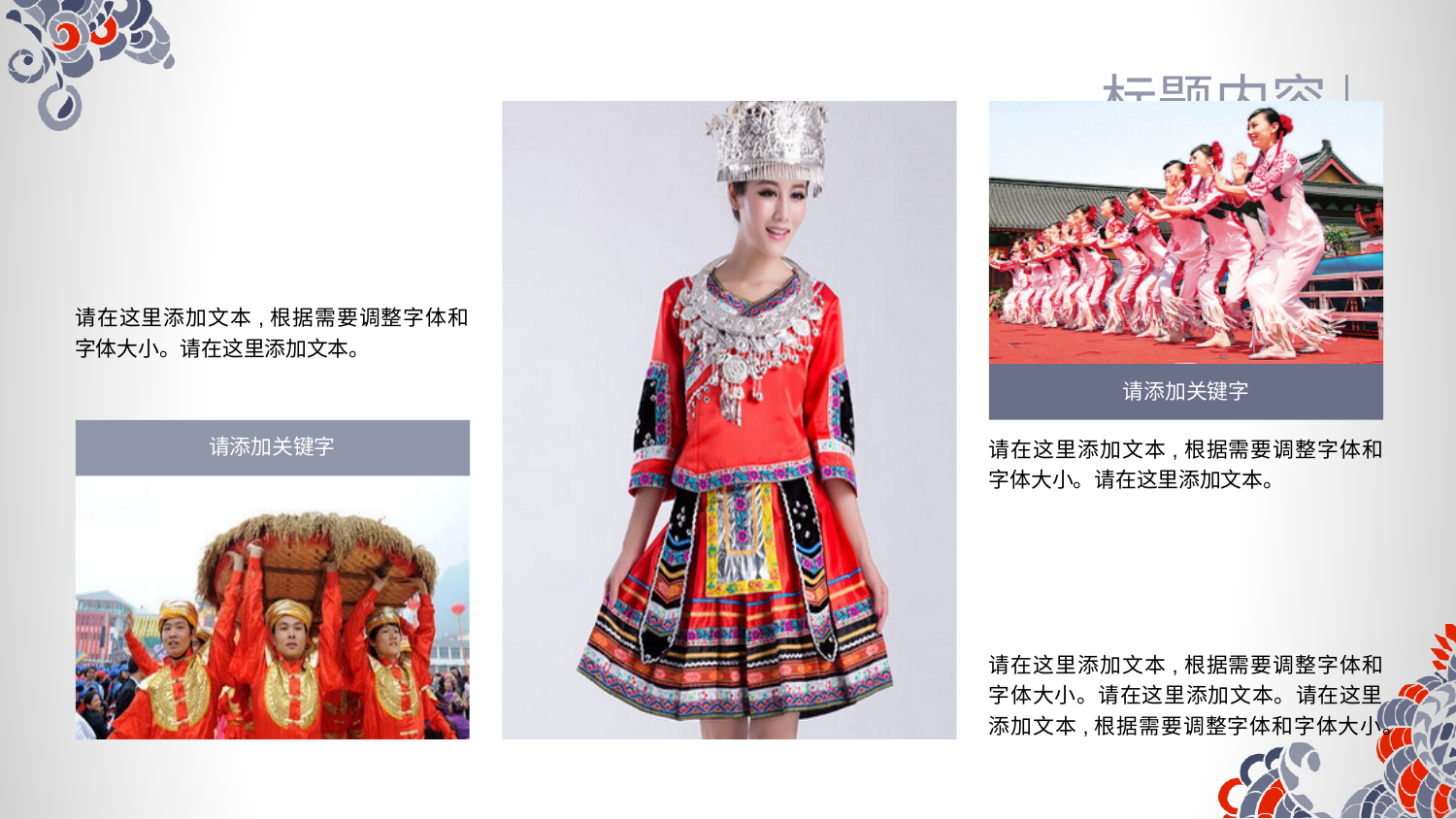

标题内容

单击此处添加副标题
请在这里添加文本,根据需要调整字体和字体大小。请在这里添加文本。

请添加关键字

请添加关键字
请在这里添加文本,根据需要调整字体和字体大小。请在这里添加文本。

请在这里添加文本,根据需要调整字体和字体大小。请在这里添加文本。请在这里添加文本,根据需要调整字体和字体大小。